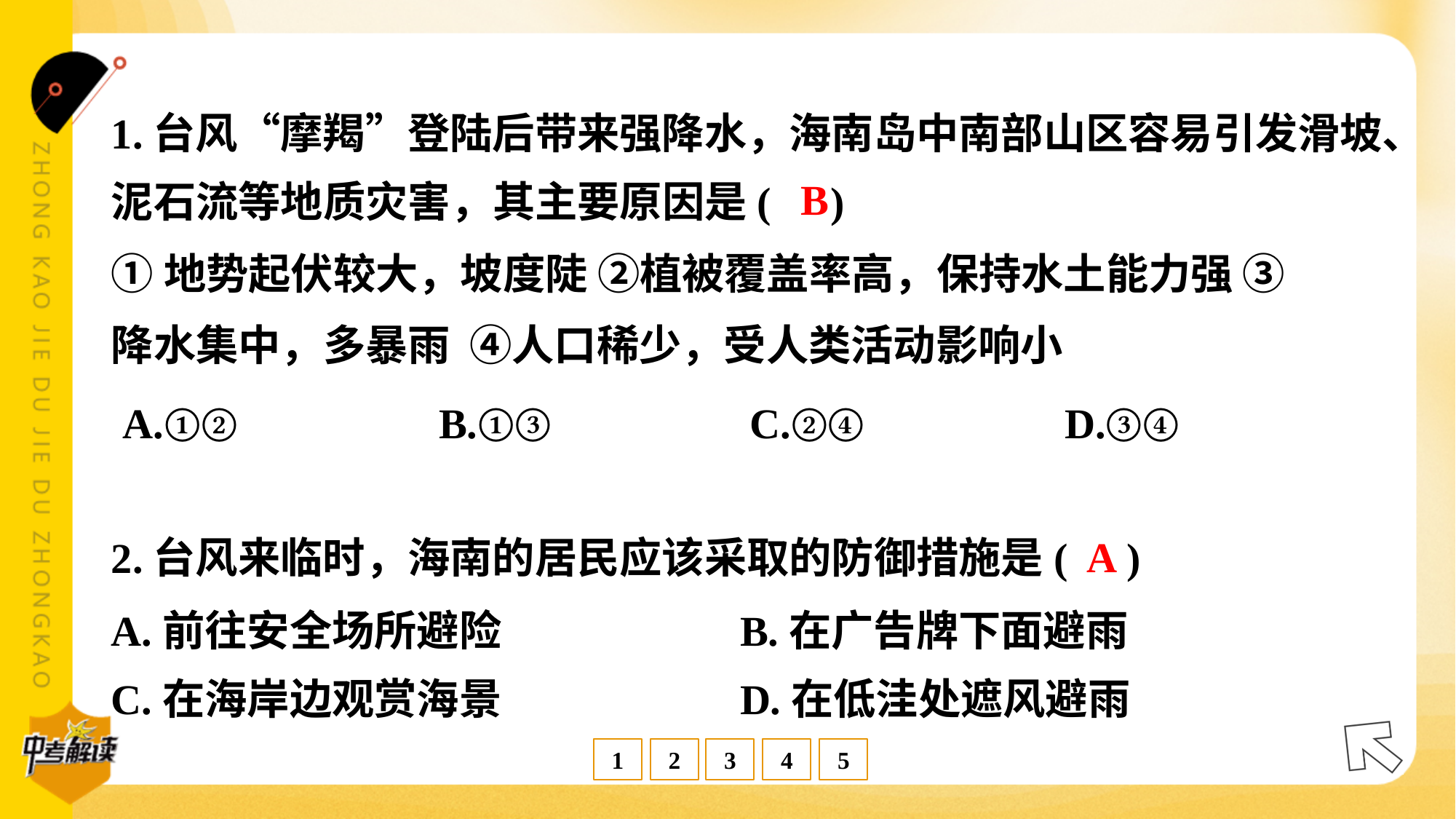

1.台风“摩羯”登陆后带来强降水，海南岛中南部山区容易引发滑坡、
泥石流等地质灾害，其主要原因是(     )
B
①地势起伏较大，坡度陡 ②植被覆盖率高，保持水土能力强 ③
降水集中，多暴雨  ④人口稀少，受人类活动影响小
A.①②	B.①③	C.②④	D.③④
A
2.台风来临时，海南的居民应该采取的防御措施是(     )
A.前往安全场所避险	B.在广告牌下面避雨
C.在海岸边观赏海景	D.在低洼处遮风避雨